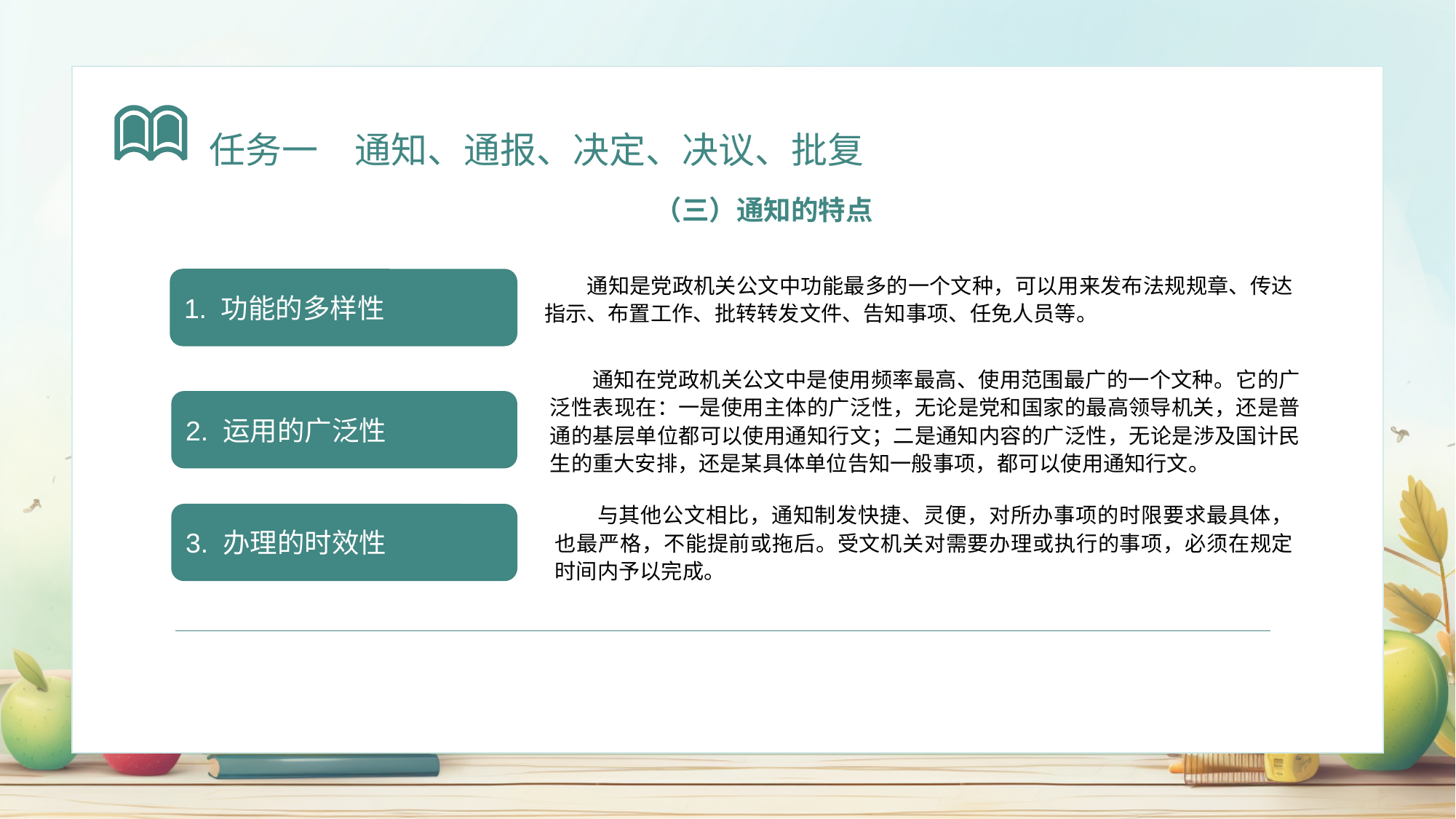

任务一　通知、通报、决定、决议、批复

（三）通知的特点
通知是党政机关公文中功能最多的一个文种，可以用来发布法规规章、传达指示、布置工作、批转转发文件、告知事项、任免人员等。
1. 功能的多样性
通知在党政机关公文中是使用频率最高、使用范围最广的一个文种。它的广泛性表现在：一是使用主体的广泛性，无论是党和国家的最高领导机关，还是普通的基层单位都可以使用通知行文；二是通知内容的广泛性，无论是涉及国计民生的重大安排，还是某具体单位告知一般事项，都可以使用通知行文。
2. 运用的广泛性
与其他公文相比，通知制发快捷、灵便，对所办事项的时限要求最具体，也最严格，不能提前或拖后。受文机关对需要办理或执行的事项，必须在规定时间内予以完成。
3. 办理的时效性